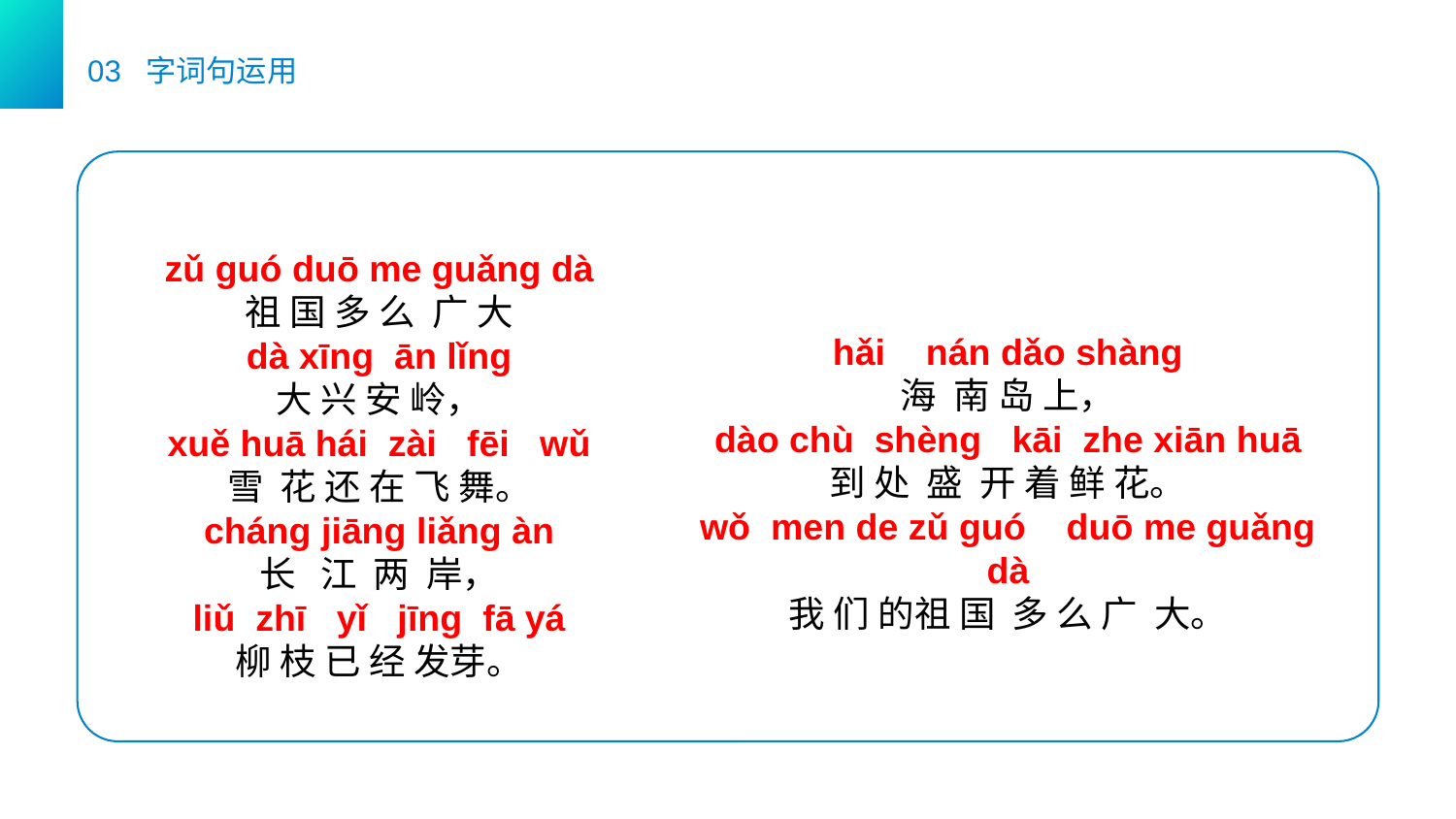

03  字词句运用

zǔ ɡuó duō me ɡuǎnɡ dà
祖 国 多 么  广 大
dà xīnɡ  ān lǐnɡ
大 兴 安 岭，
xuě huā hái  zài   fēi   wǔ
雪  花 还 在 飞 舞。
chánɡ jiānɡ liǎnɡ àn
长   江  两  岸，
liǔ  zhī   yǐ   jīnɡ  fā yá
柳 枝 已 经 发芽。
hǎi    nán dǎo shànɡ
海  南 岛 上，
dào chù  shènɡ   kāi  zhe xiān huā
到 处  盛  开 着 鲜 花。
wǒ  men de zǔ ɡuó    duō me ɡuǎnɡ dà
我 们 的祖 国  多 么 广  大。